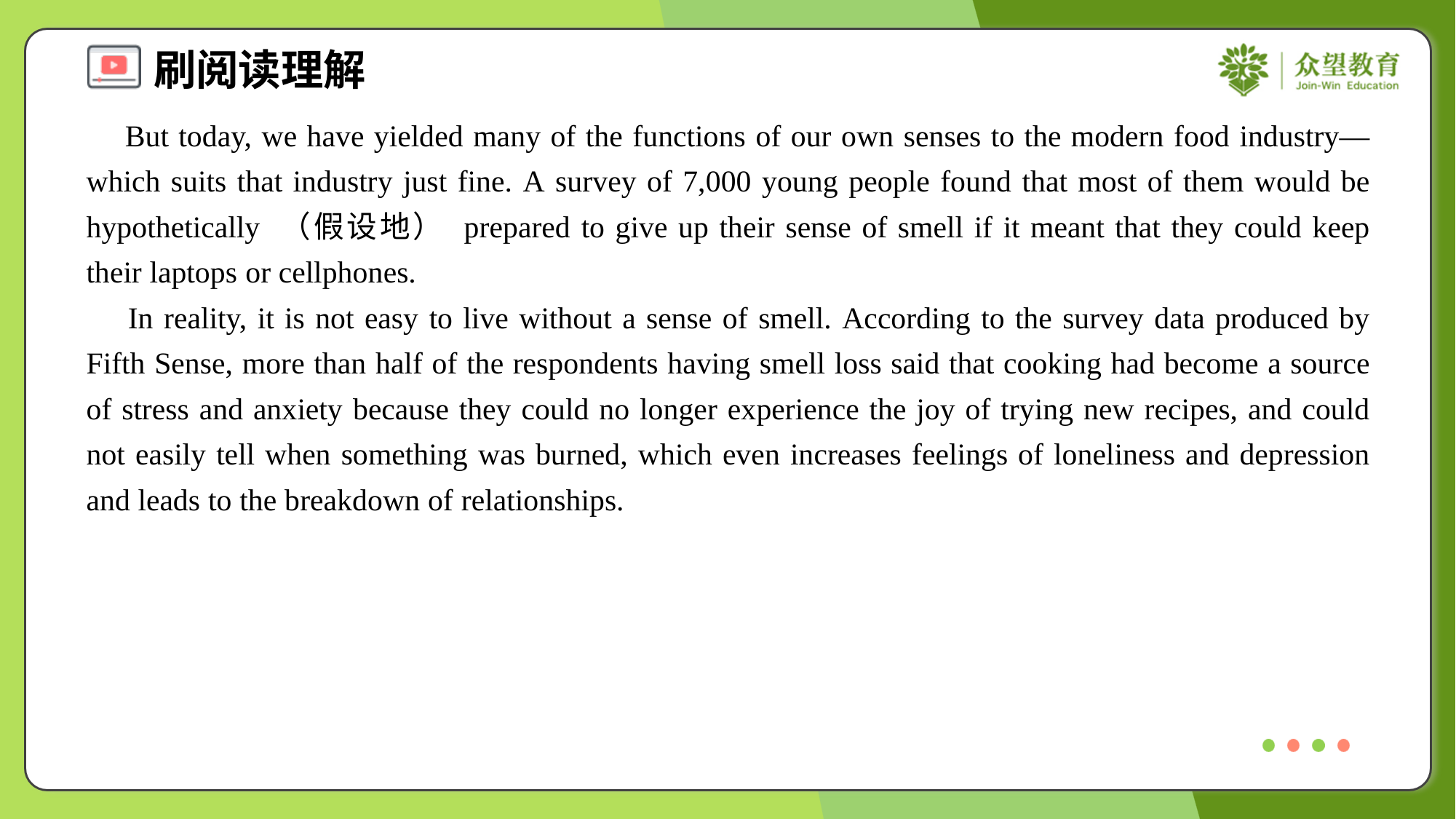

But today, we have yielded many of the functions of our own senses to the modern food industry—which suits that industry just fine. A survey of 7,000 young people found that most of them would be hypothetically （假设地） prepared to give up their sense of smell if it meant that they could keep their laptops or cellphones.
    In reality, it is not easy to live without a sense of smell. According to the survey data produced by Fifth Sense, more than half of the respondents having smell loss said that cooking had become a source of stress and anxiety because they could no longer experience the joy of trying new recipes, and could not easily tell when something was burned, which even increases feelings of loneliness and depression and leads to the breakdown of relationships.